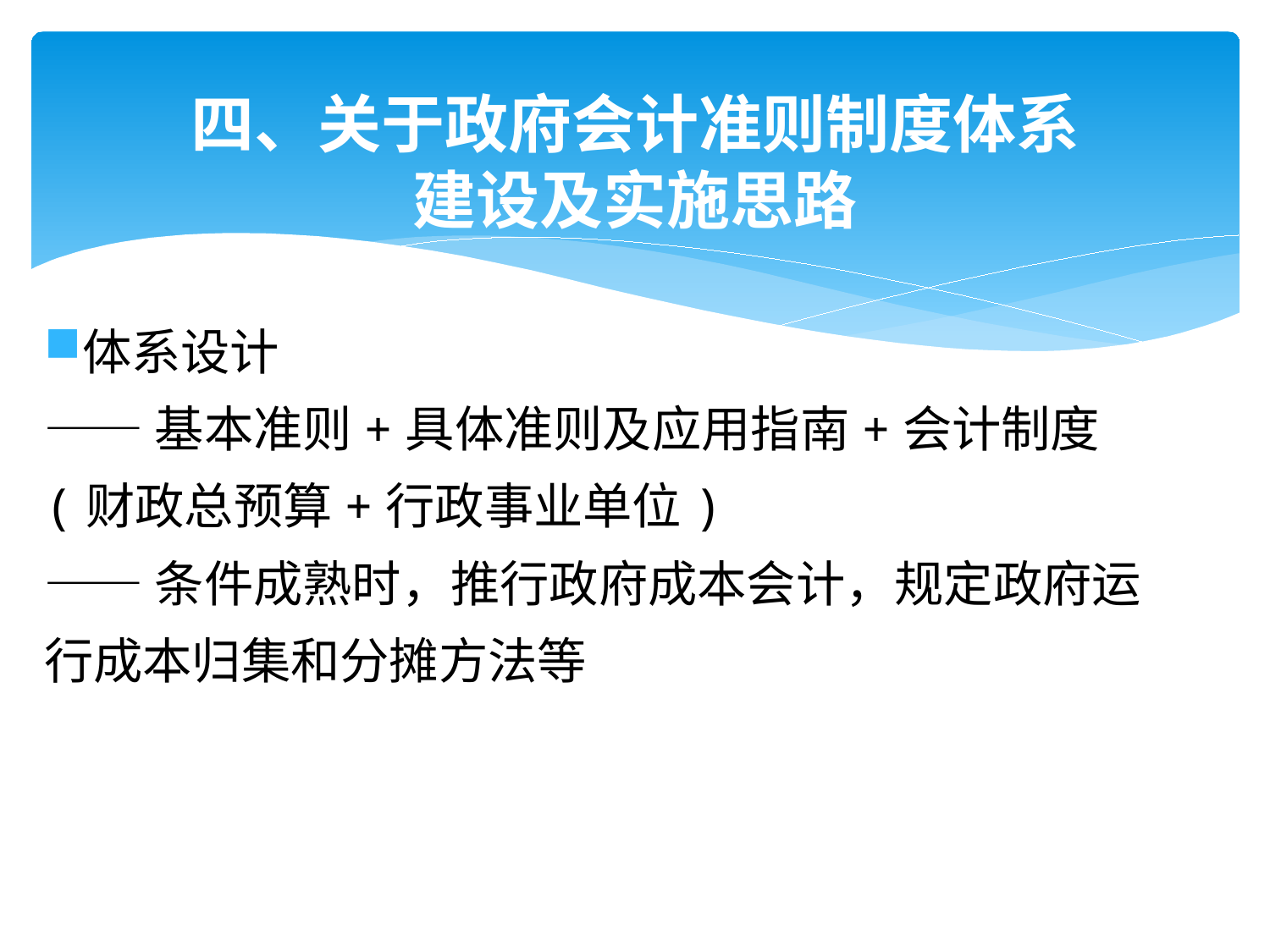

# 四、关于政府会计准则制度体系 建设及实施思路
体系设计
——基本准则+具体准则及应用指南+会计制度(财政总预算+行政事业单位)
——条件成熟时，推行政府成本会计，规定政府运行成本归集和分摊方法等